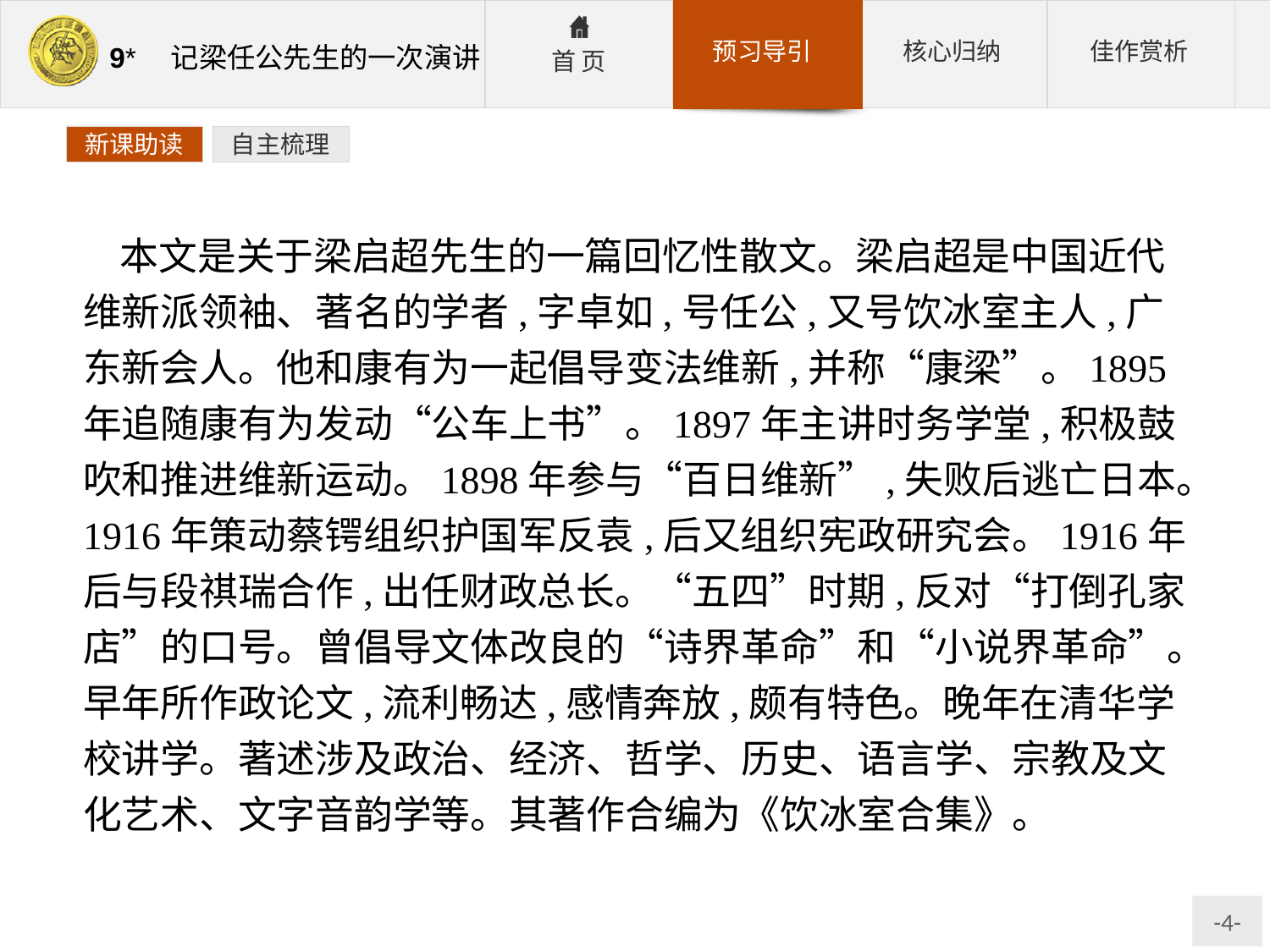

新课助读
自主梳理
本文是关于梁启超先生的一篇回忆性散文。梁启超是中国近代维新派领袖、著名的学者,字卓如,号任公,又号饮冰室主人,广东新会人。他和康有为一起倡导变法维新,并称“康梁”。1895年追随康有为发动“公车上书”。1897年主讲时务学堂,积极鼓吹和推进维新运动。1898年参与“百日维新”,失败后逃亡日本。1916年策动蔡锷组织护国军反袁,后又组织宪政研究会。1916年后与段祺瑞合作,出任财政总长。“五四”时期,反对“打倒孔家店”的口号。曾倡导文体改良的“诗界革命”和“小说界革命”。早年所作政论文,流利畅达,感情奔放,颇有特色。晚年在清华学校讲学。著述涉及政治、经济、哲学、历史、语言学、宗教及文化艺术、文字音韵学等。其著作合编为《饮冰室合集》。